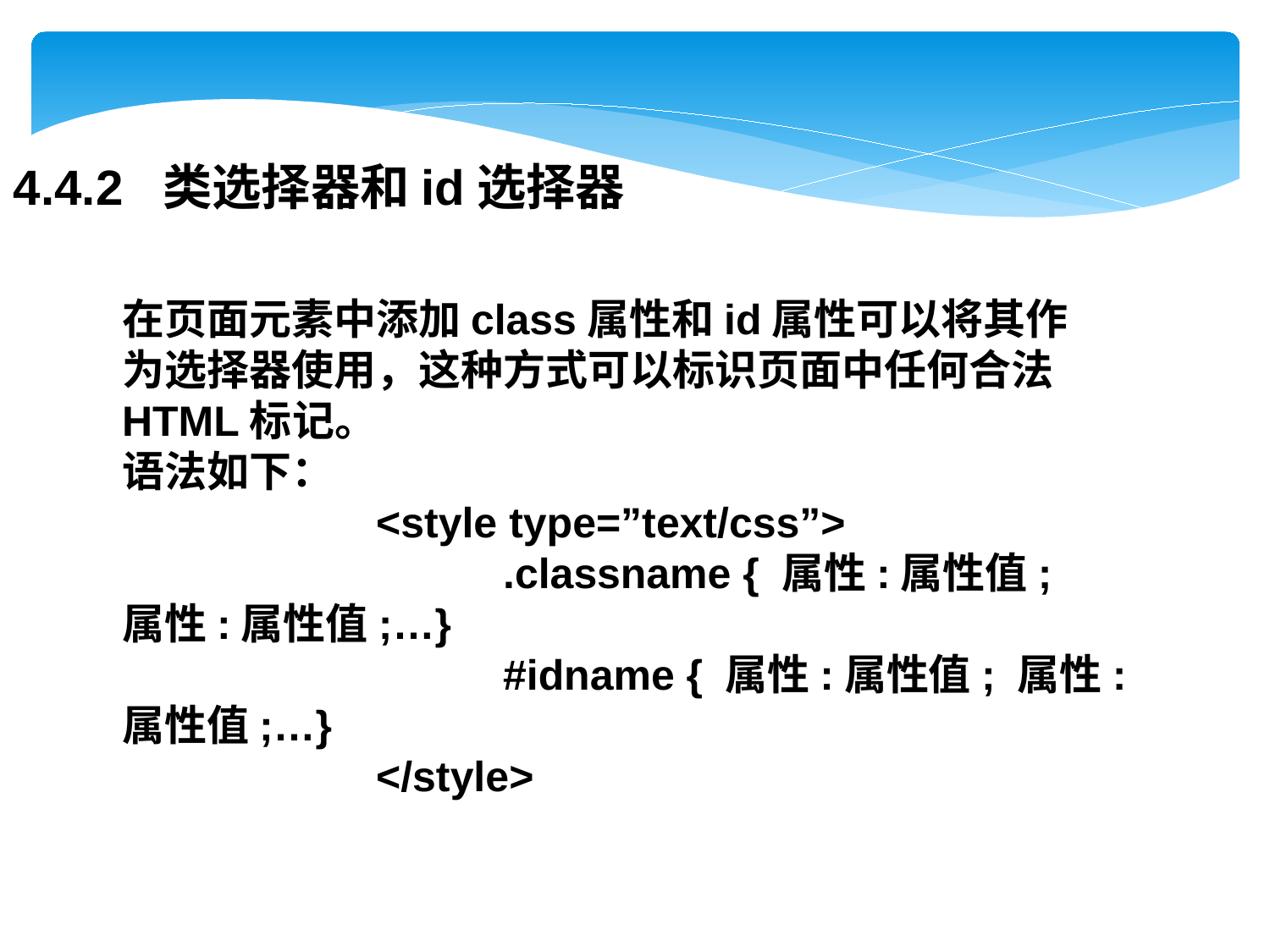

4.4.2  类选择器和id选择器
在页面元素中添加class属性和id属性可以将其作为选择器使用，这种方式可以标识页面中任何合法HTML标记。
语法如下：
		<style type=”text/css”>
			.classname { 属性:属性值; 属性:属性值;…}
			#idname { 属性:属性值; 属性:属性值;…}
		</style>